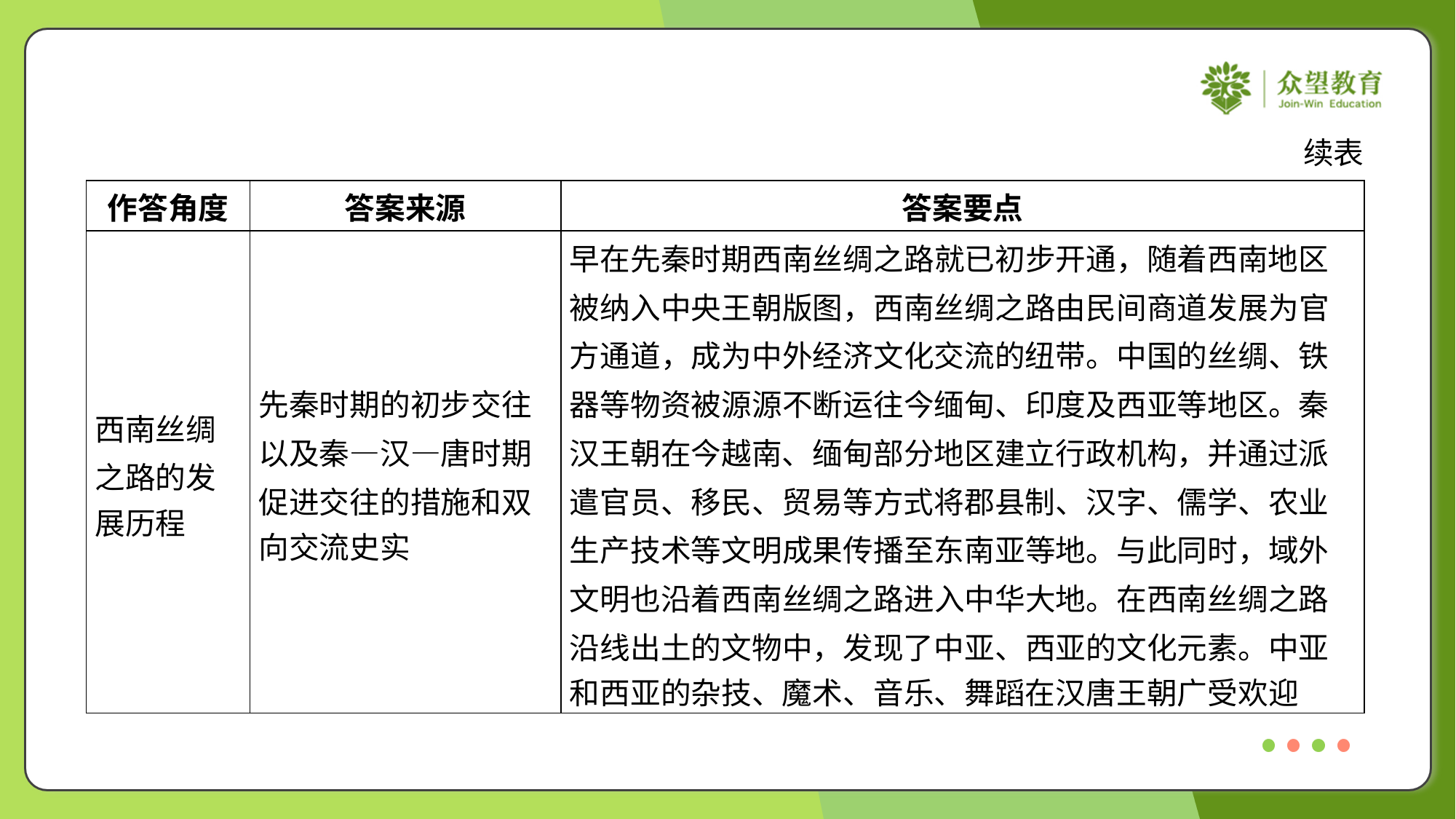

续表
| 作答角度 | 答案来源 | 答案要点 |
| --- | --- | --- |
| 西南丝绸 之路的发 展历程 | 先秦时期的初步交往 以及秦—汉—唐时期 促进交往的措施和双 向交流史实 | 早在先秦时期西南丝绸之路就已初步开通，随着西南地区 被纳入中央王朝版图，西南丝绸之路由民间商道发展为官 方通道，成为中外经济文化交流的纽带。中国的丝绸、铁 器等物资被源源不断运往今缅甸、印度及西亚等地区。秦 汉王朝在今越南、缅甸部分地区建立行政机构，并通过派 遣官员、移民、贸易等方式将郡县制、汉字、儒学、农业 生产技术等文明成果传播至东南亚等地。与此同时，域外 文明也沿着西南丝绸之路进入中华大地。在西南丝绸之路 沿线出土的文物中，发现了中亚、西亚的文化元素。中亚 和西亚的杂技、魔术、音乐、舞蹈在汉唐王朝广受欢迎 |